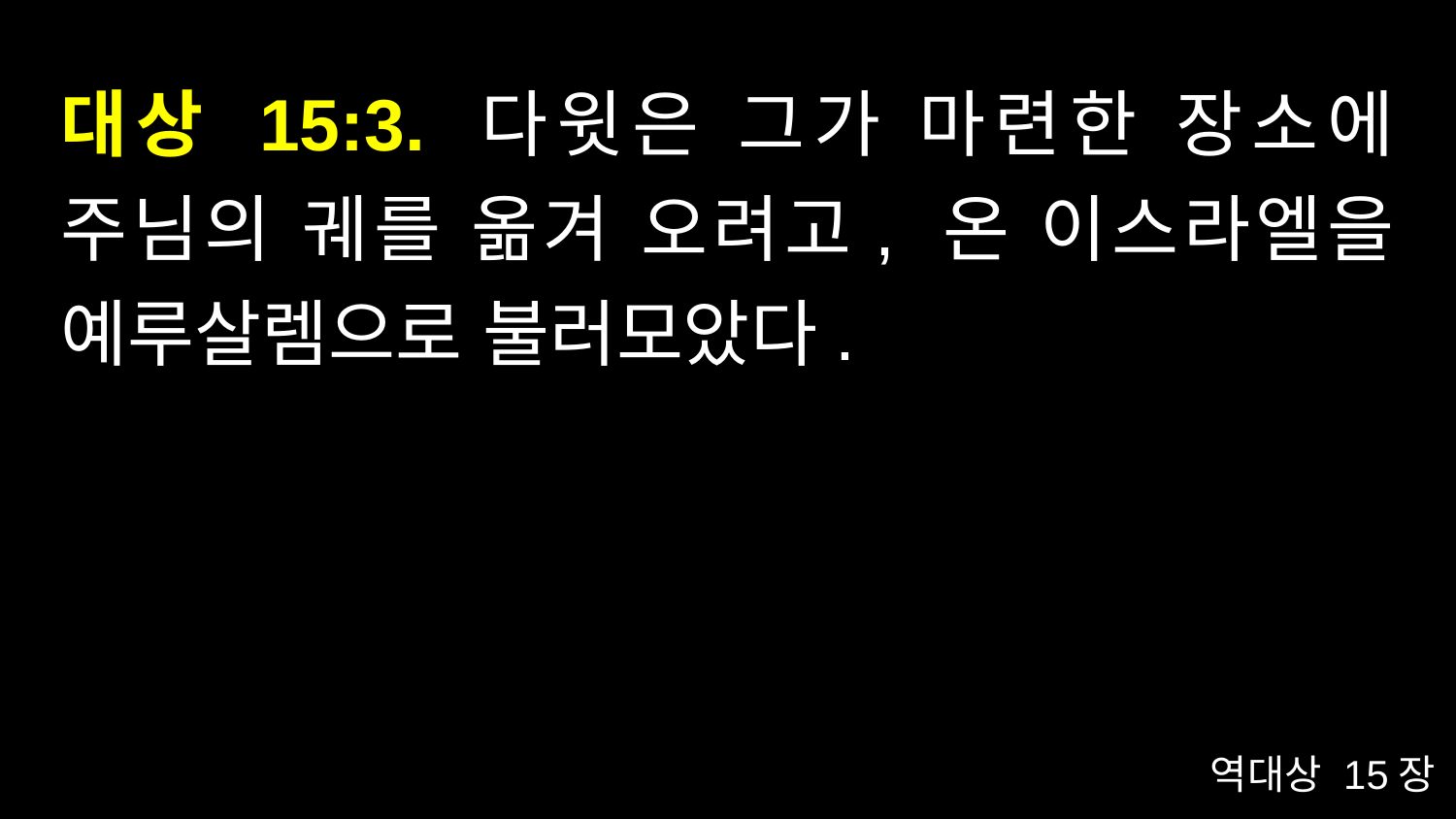

# 대상 15:3. 다윗은 그가 마련한 장소에 주님의 궤를 옮겨 오려고, 온 이스라엘을 예루살렘으로 불러모았다.
역대상 15장